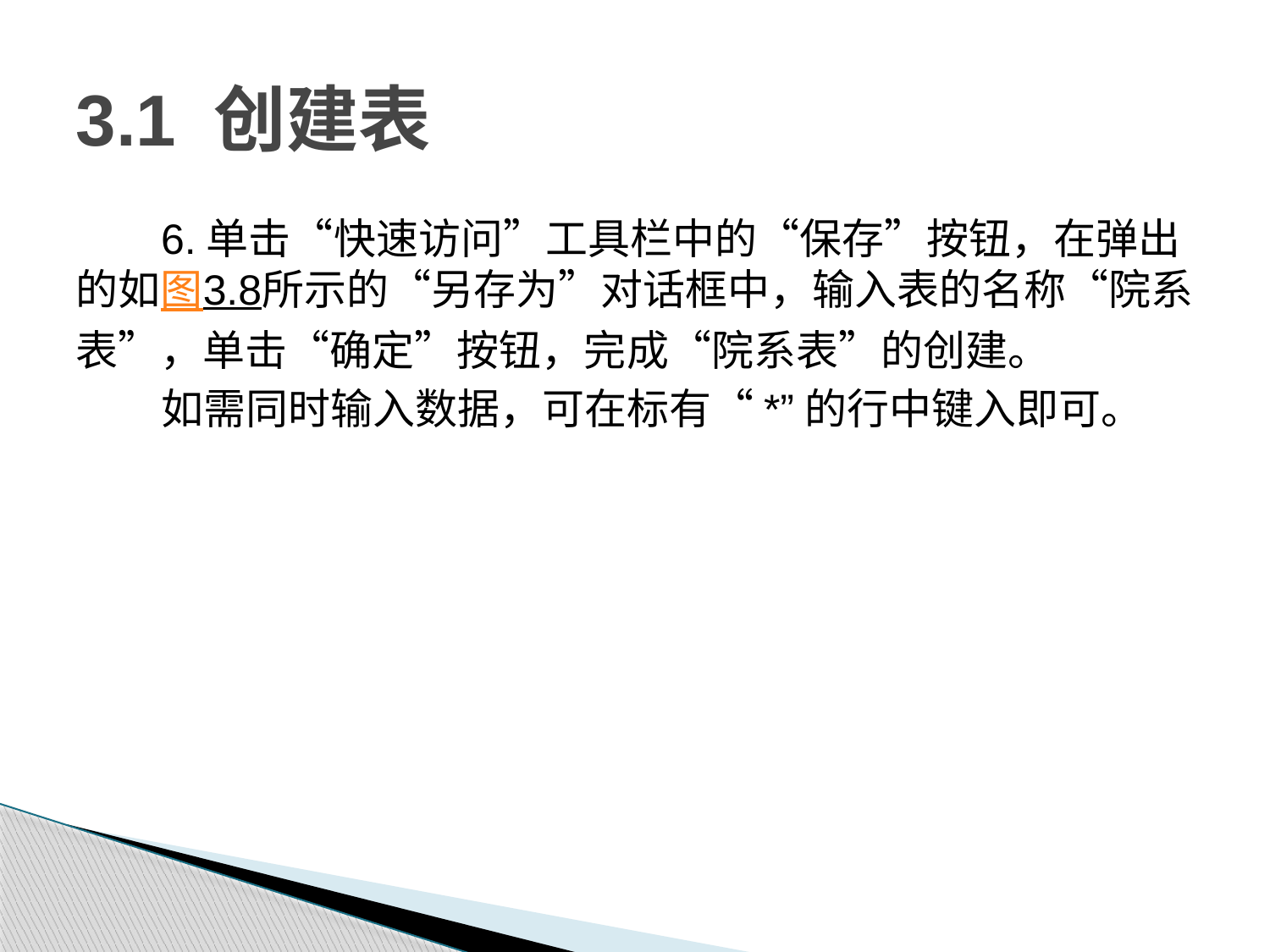

# 3.1 创建表
6.单击“快速访问”工具栏中的“保存”按钮，在弹出的如图3.8所示的“另存为”对话框中，输入表的名称“院系表”，单击“确定”按钮，完成“院系表”的创建。
如需同时输入数据，可在标有“*”的行中键入即可。